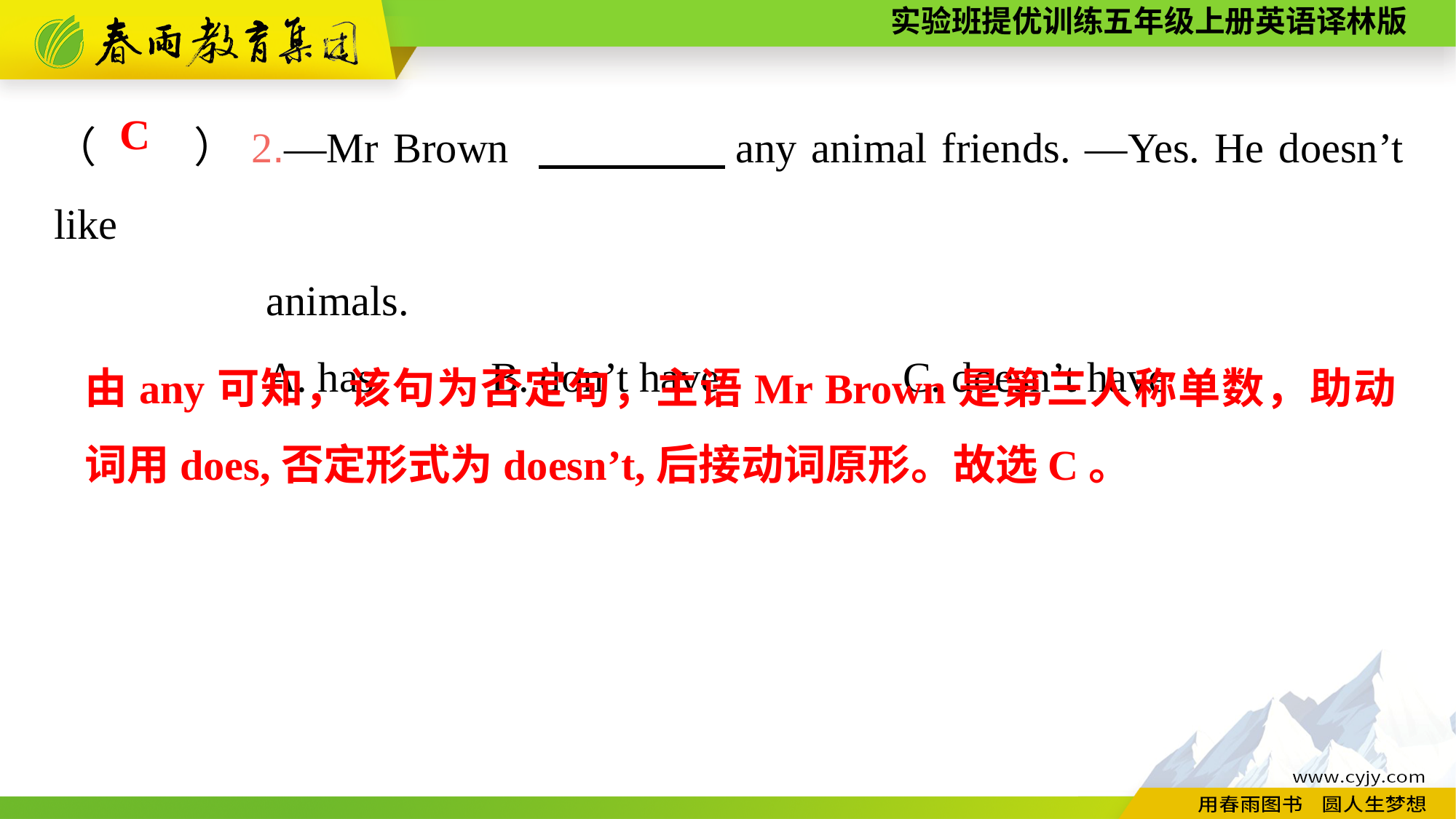

（　　）2.—Mr Brown 　　　　any animal friends. —Yes. He doesn’t like
animals.
A. has		B. don’t have	        C. doesn’t have
C
由any可知，该句为否定句，主语Mr Brown是第三人称单数，助动词用does,否定形式为doesn’t,后接动词原形。故选C。